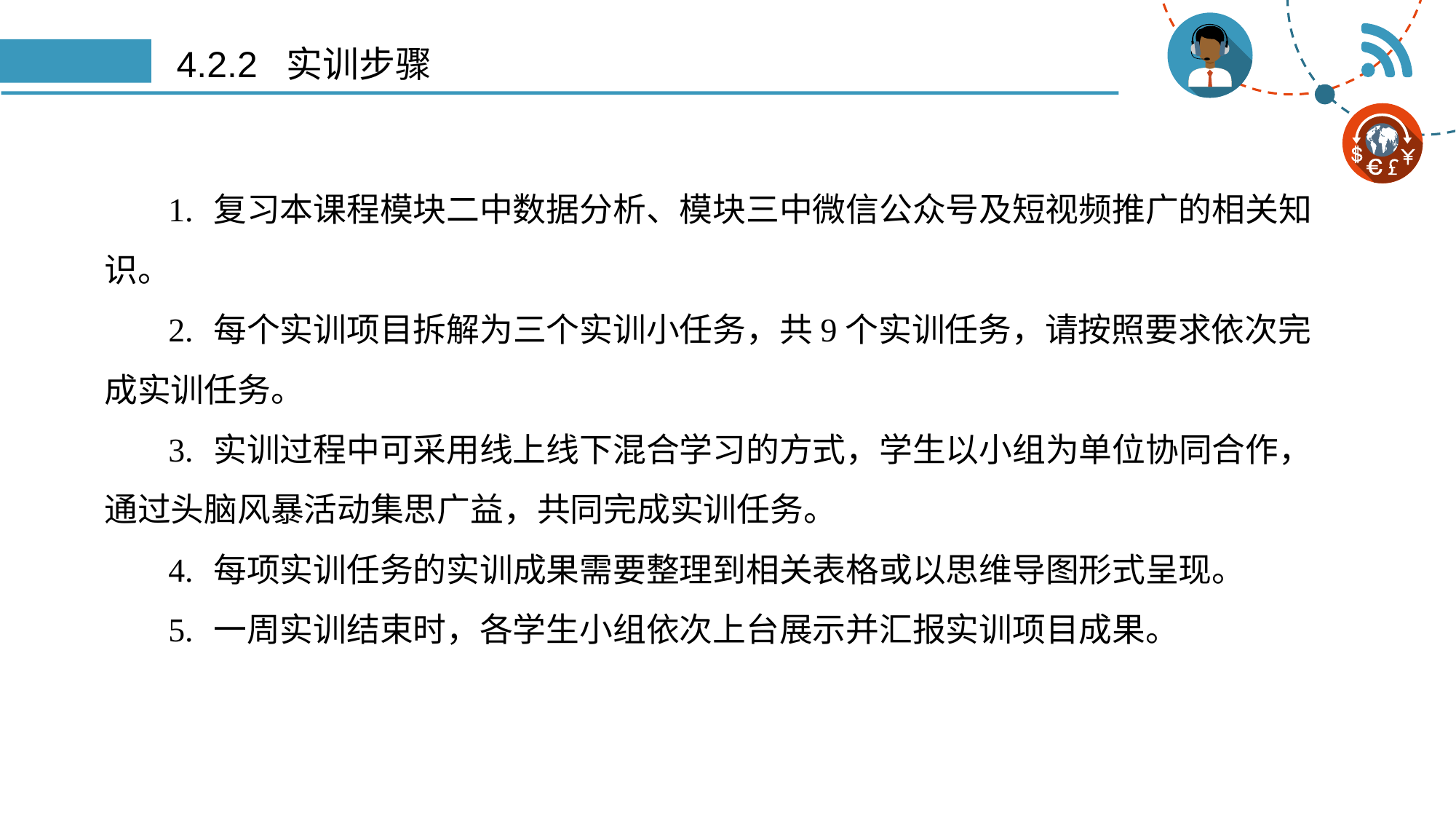

# 4.2.2  实训步骤
1.	复习本课程模块二中数据分析、模块三中微信公众号及短视频推广的相关知识。
2.	每个实训项目拆解为三个实训小任务，共9个实训任务，请按照要求依次完成实训任务。
3.	实训过程中可采用线上线下混合学习的方式，学生以小组为单位协同合作，通过头脑风暴活动集思广益，共同完成实训任务。
4.	每项实训任务的实训成果需要整理到相关表格或以思维导图形式呈现。
5.	一周实训结束时，各学生小组依次上台展示并汇报实训项目成果。